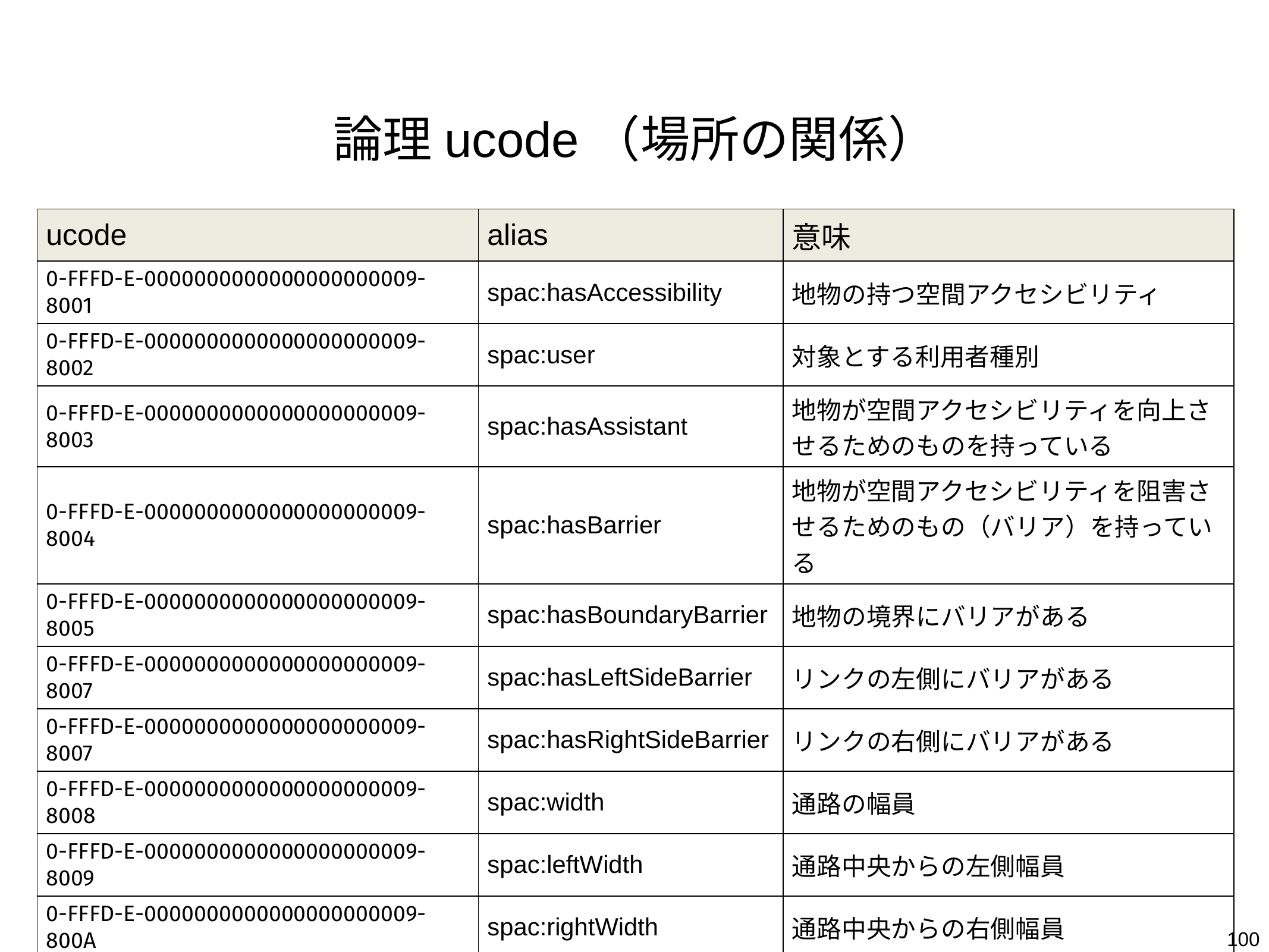

# 論理ucode（場所の関係）
| ucode | alias | 意味 |
| --- | --- | --- |
| 0-FFFD-E-0000000000000000000009-8001 | spac:hasAccessibility | 地物の持つ空間アクセシビリティ |
| 0-FFFD-E-0000000000000000000009-8002 | spac:user | 対象とする利用者種別 |
| 0-FFFD-E-0000000000000000000009-8003 | spac:hasAssistant | 地物が空間アクセシビリティを向上させるためのものを持っている |
| 0-FFFD-E-0000000000000000000009-8004 | spac:hasBarrier | 地物が空間アクセシビリティを阻害させるためのもの（バリア）を持っている |
| 0-FFFD-E-0000000000000000000009-8005 | spac:hasBoundaryBarrier | 地物の境界にバリアがある |
| 0-FFFD-E-0000000000000000000009-8007 | spac:hasLeftSideBarrier | リンクの左側にバリアがある |
| 0-FFFD-E-0000000000000000000009-8007 | spac:hasRightSideBarrier | リンクの右側にバリアがある |
| 0-FFFD-E-0000000000000000000009-8008 | spac:width | 通路の幅員 |
| 0-FFFD-E-0000000000000000000009-8009 | spac:leftWidth | 通路中央からの左側幅員 |
| 0-FFFD-E-0000000000000000000009-800A | spac:rightWidth | 通路中央からの右側幅員 |
100